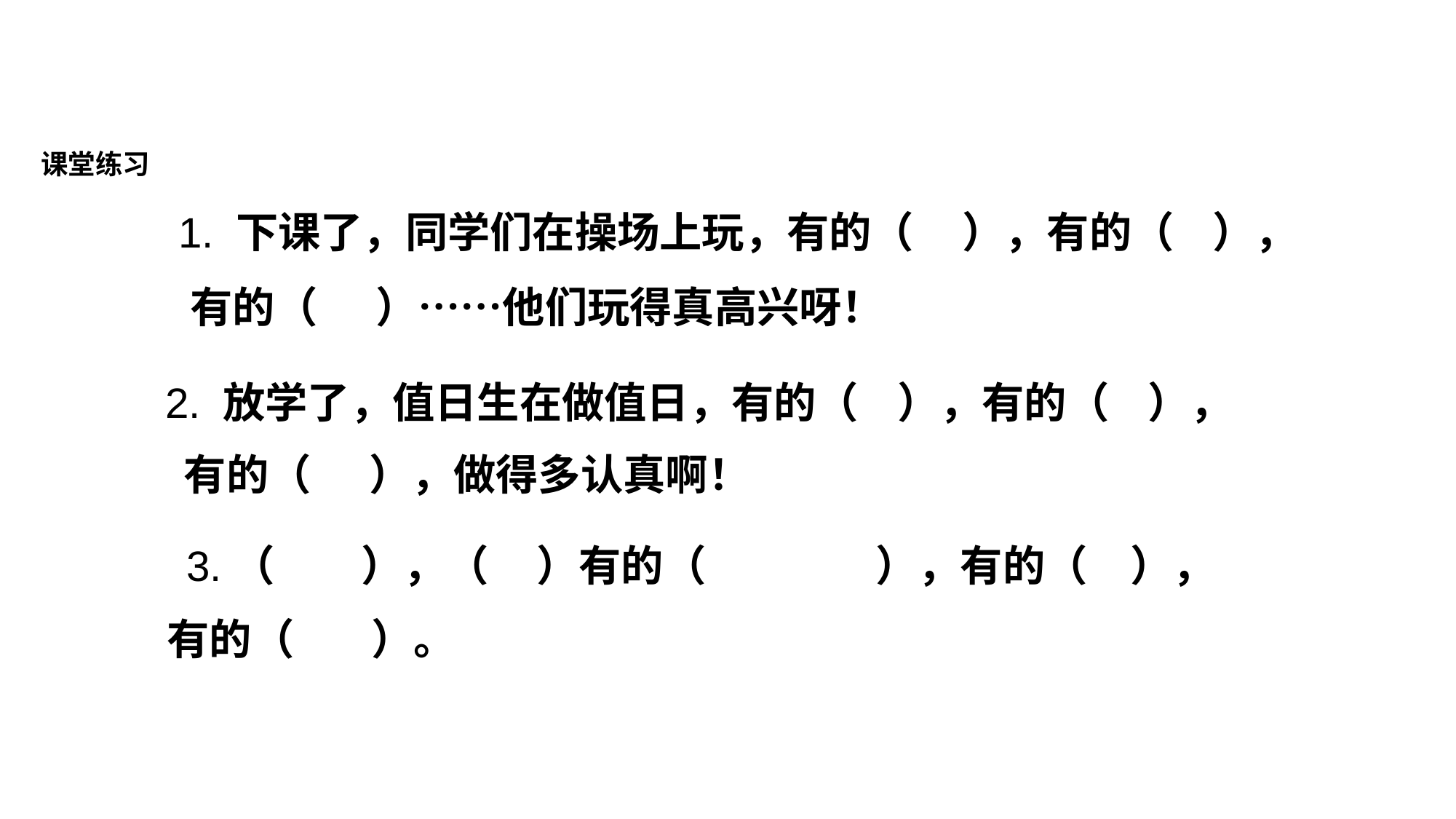

课堂练习
  1. 下课了，同学们在操场上玩，有的（     ），有的（    ），
       有的（      ）……他们玩得真高兴呀！
     2. 放学了，值日生在做值日，有的（    ），有的（    ），
       有的（      ），做得多认真啊！
    3.（         ），（     ）有的（　　　　），有的（　），
         有的（        ）。